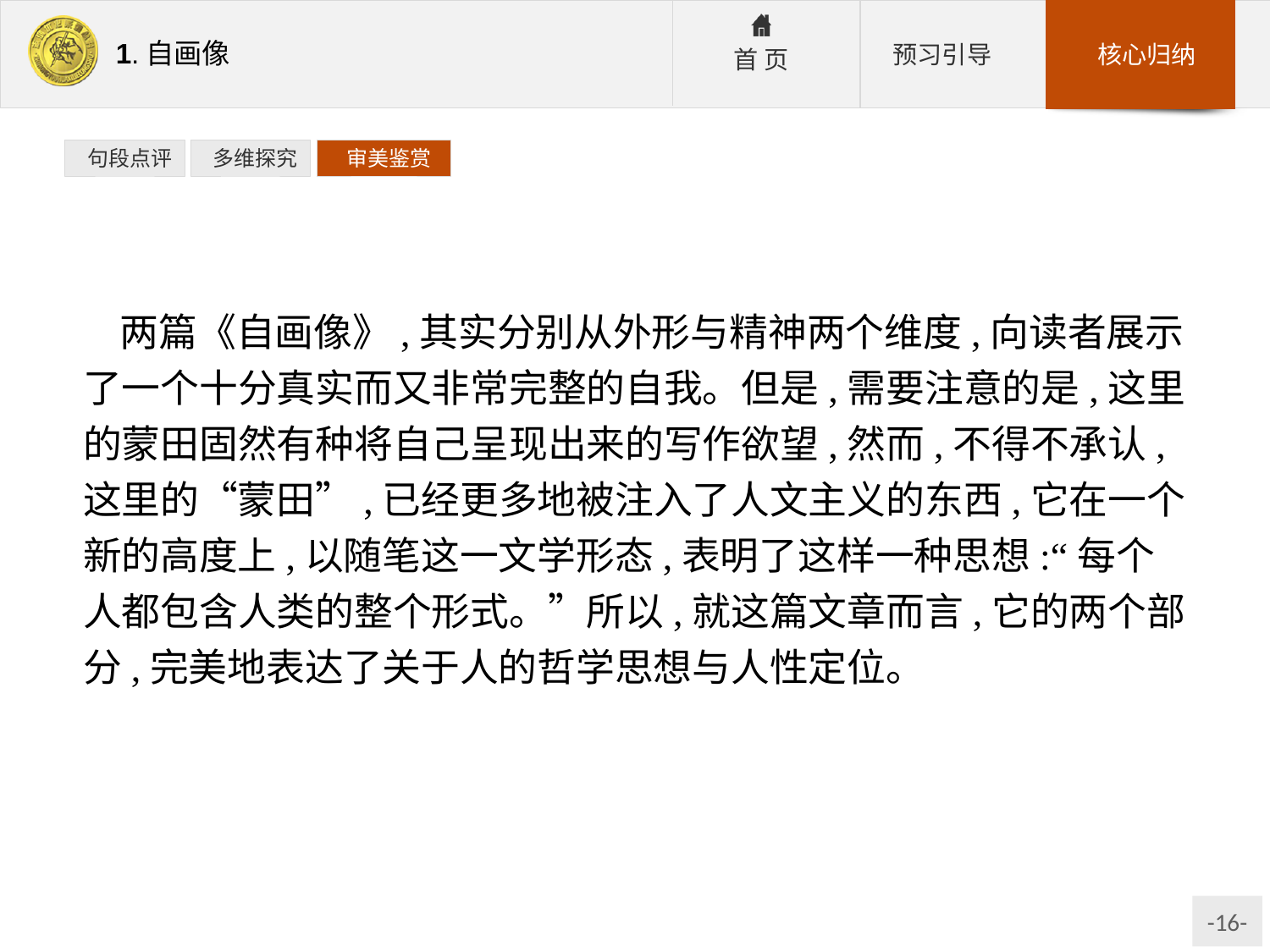

句段点评
 多维探究
 审美鉴赏
两篇《自画像》,其实分别从外形与精神两个维度,向读者展示了一个十分真实而又非常完整的自我。但是,需要注意的是,这里的蒙田固然有种将自己呈现出来的写作欲望,然而,不得不承认,这里的“蒙田”,已经更多地被注入了人文主义的东西,它在一个新的高度上,以随笔这一文学形态,表明了这样一种思想:“每个人都包含人类的整个形式。”所以,就这篇文章而言,它的两个部分,完美地表达了关于人的哲学思想与人性定位。